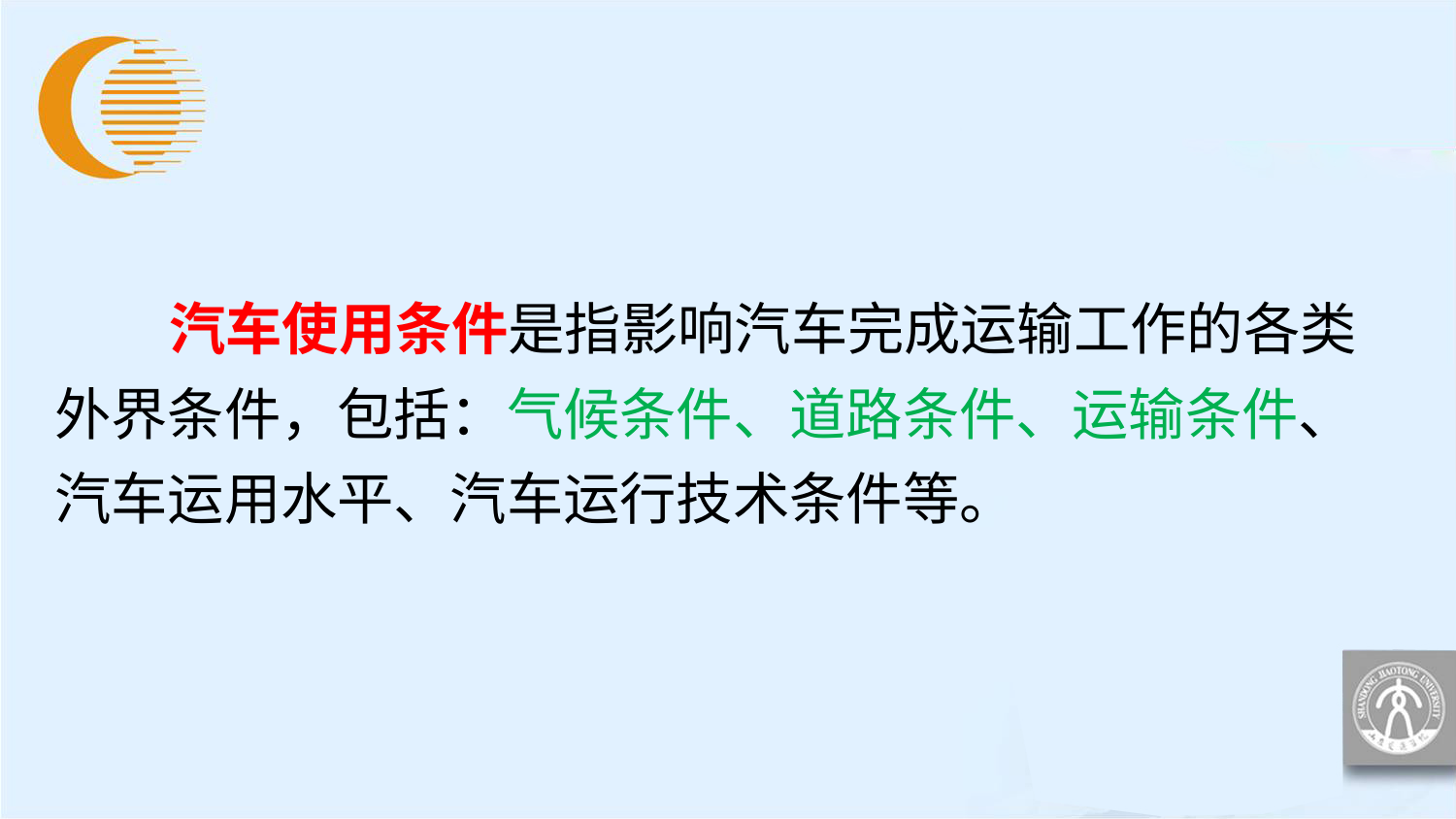

汽车使用条件是指影响汽车完成运输工作的各类外界条件，包括：气候条件、道路条件、运输条件、汽车运用水平、汽车运行技术条件等。